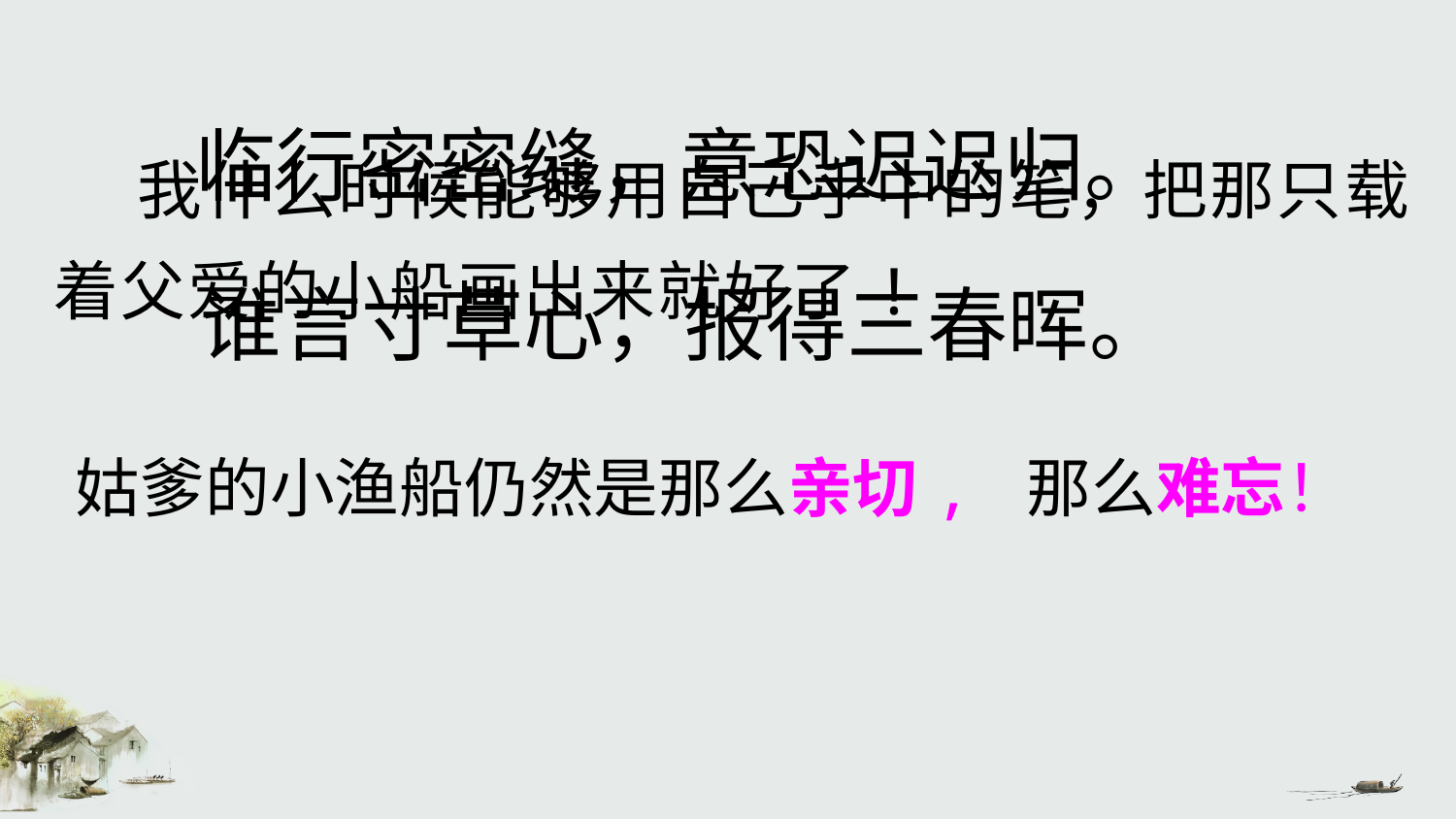

我什么时候能够用自己手中的笔，把那只载着父爱的小船画出来就好了!
临行密密缝，意恐迟迟归。
谁言寸草心，报得三春晖。
    姑爹的小渔船仍然是那么亲切, 那么难忘！